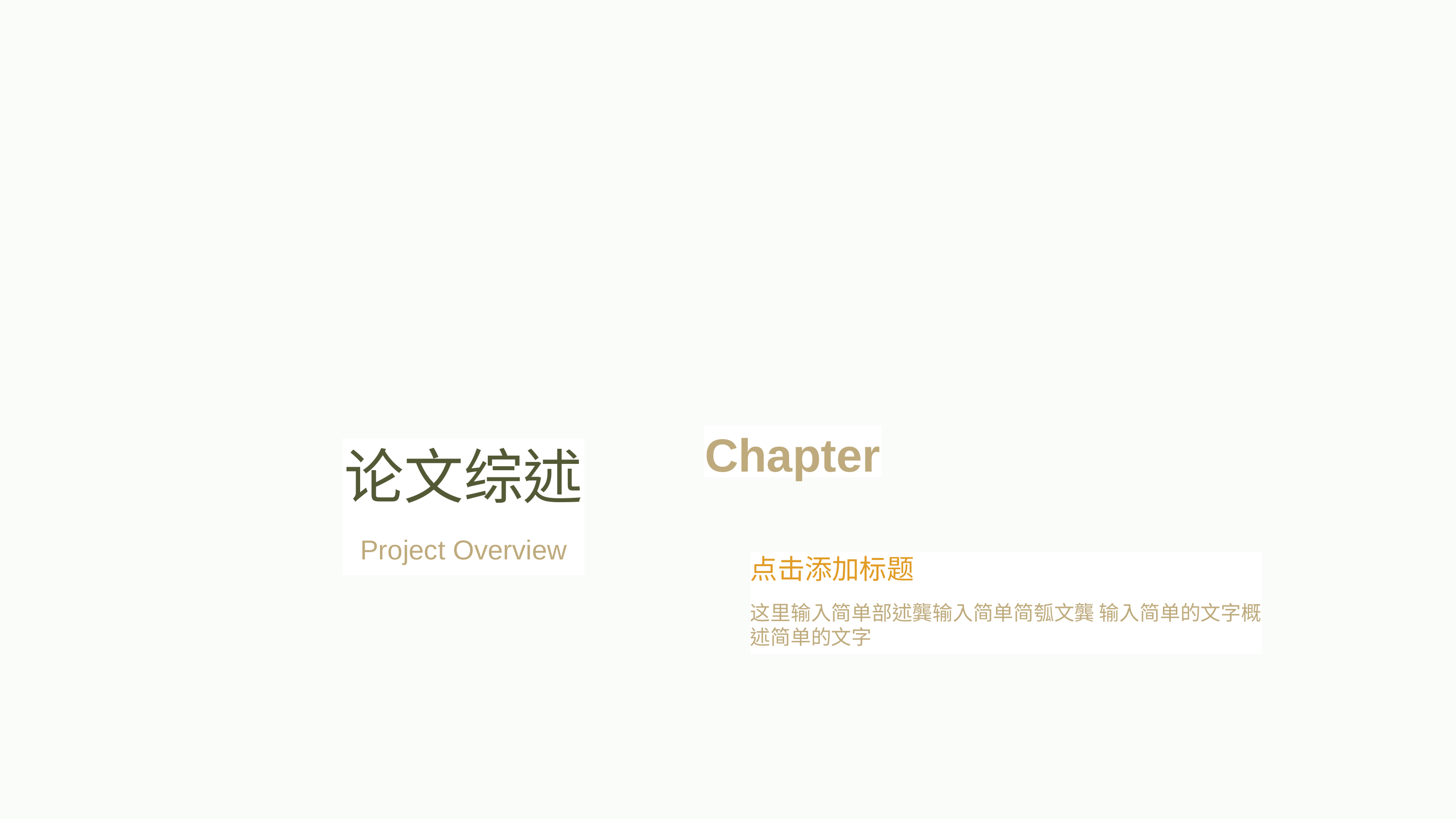

Chapter
论文综述
Project Overview
点击添加标题
这里输入简单部述龔输入简单简瓠文龔 输入简单的文字概述简单的文字